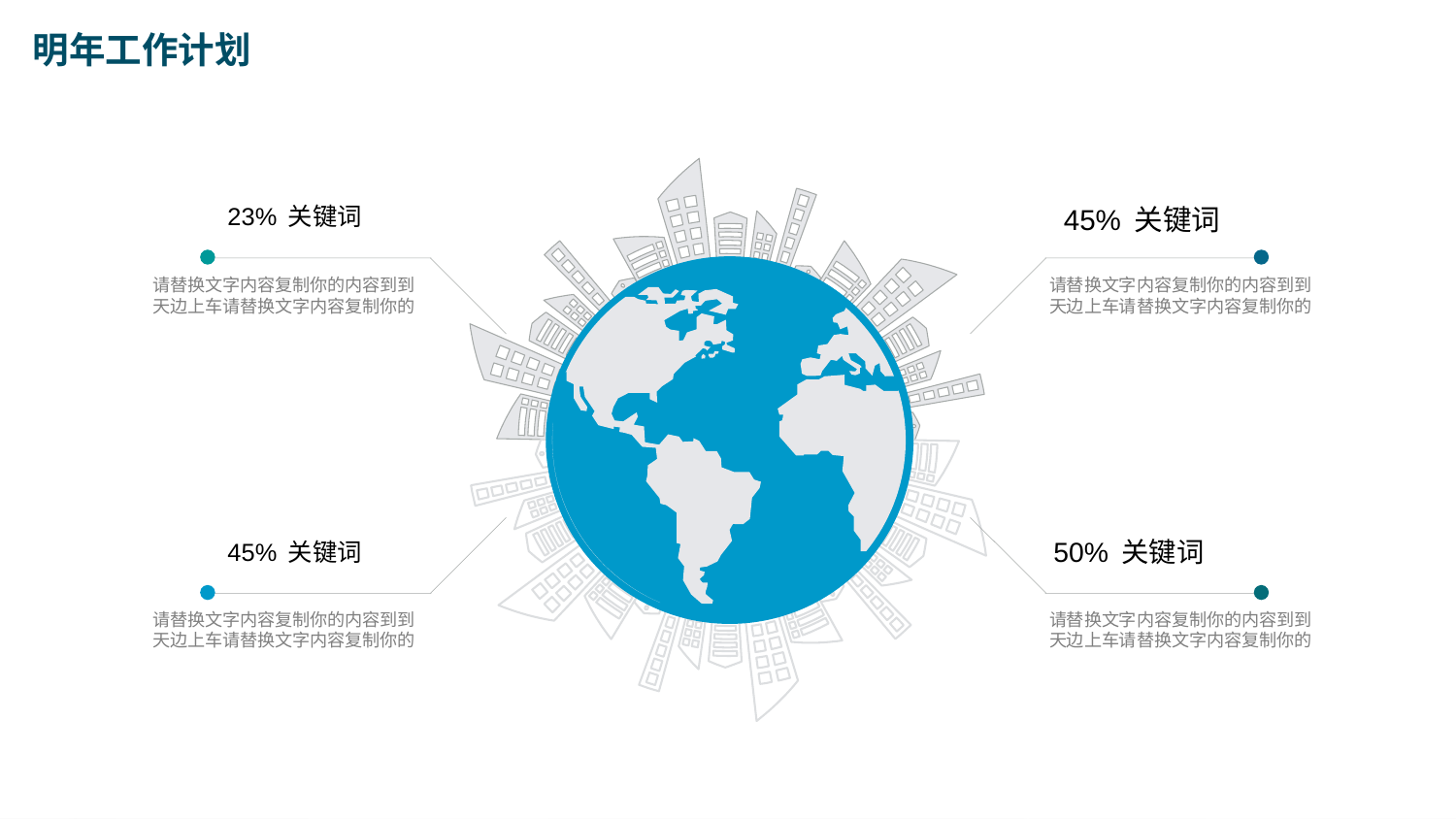

明年工作计划

45% 关键词
23% 关键词

请替换文字内容复制你的内容到到天边上车请替换文字内容复制你的
请替换文字内容复制你的内容到到天边上车请替换文字内容复制你的

50% 关键词
45% 关键词
请替换文字内容复制你的内容到到天边上车请替换文字内容复制你的
请替换文字内容复制你的内容到到天边上车请替换文字内容复制你的